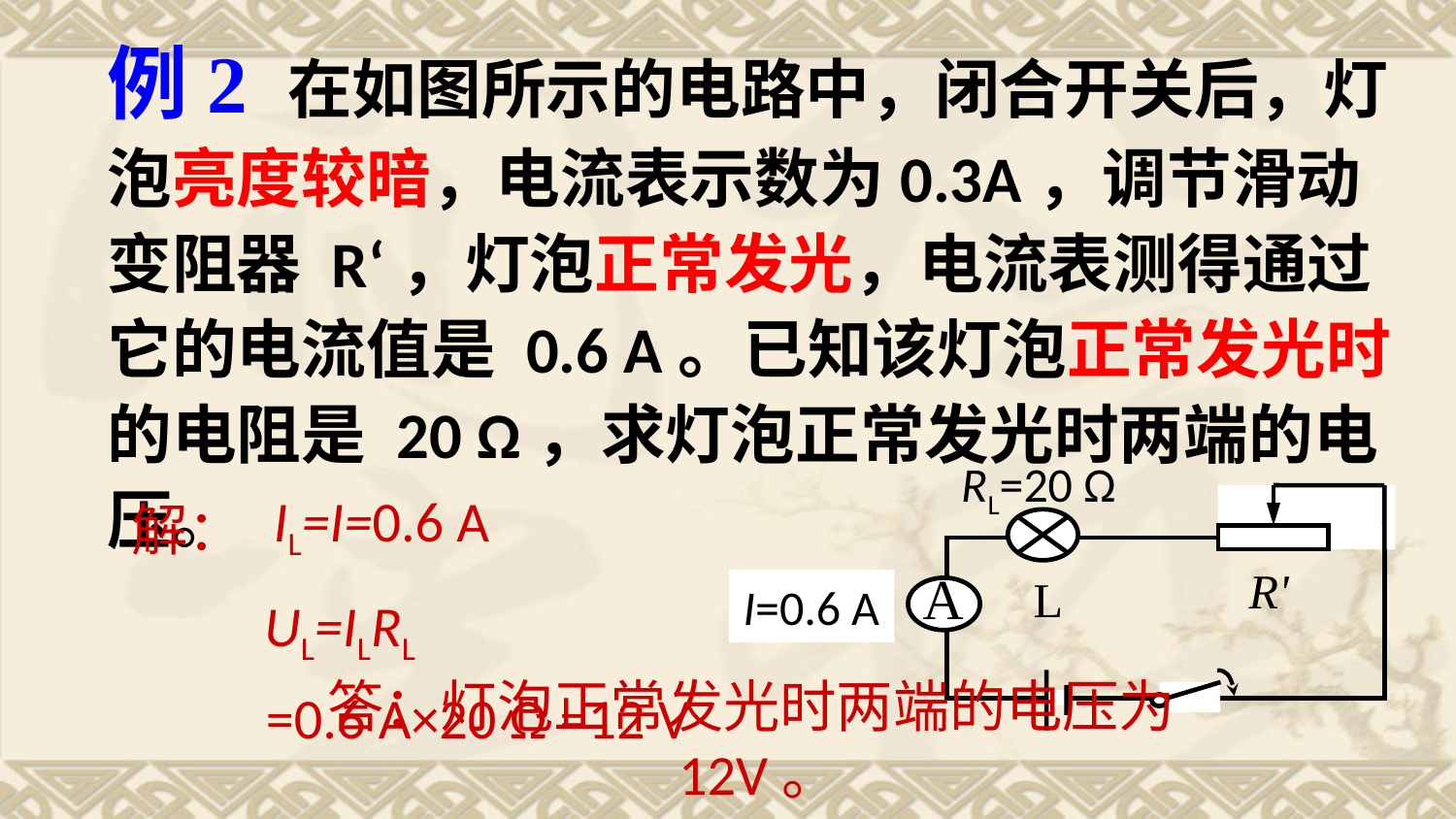

例2 在如图所示的电路中，闭合开关后，灯泡亮度较暗，电流表示数为0.3A，调节滑动变阻器 R‘，灯泡正常发光，电流表测得通过它的电流值是 0.6 A。已知该灯泡正常发光时的电阻是 20 Ω，求灯泡正常发光时两端的电压。
RL=20 Ω

R'
A

L

IL=I=0.6 A
解：
    UL=ILRL
       =0.6 A×20 Ω =12 V
I=0.6 A
I=?

答：灯泡正常发光时两端的电压为12V。